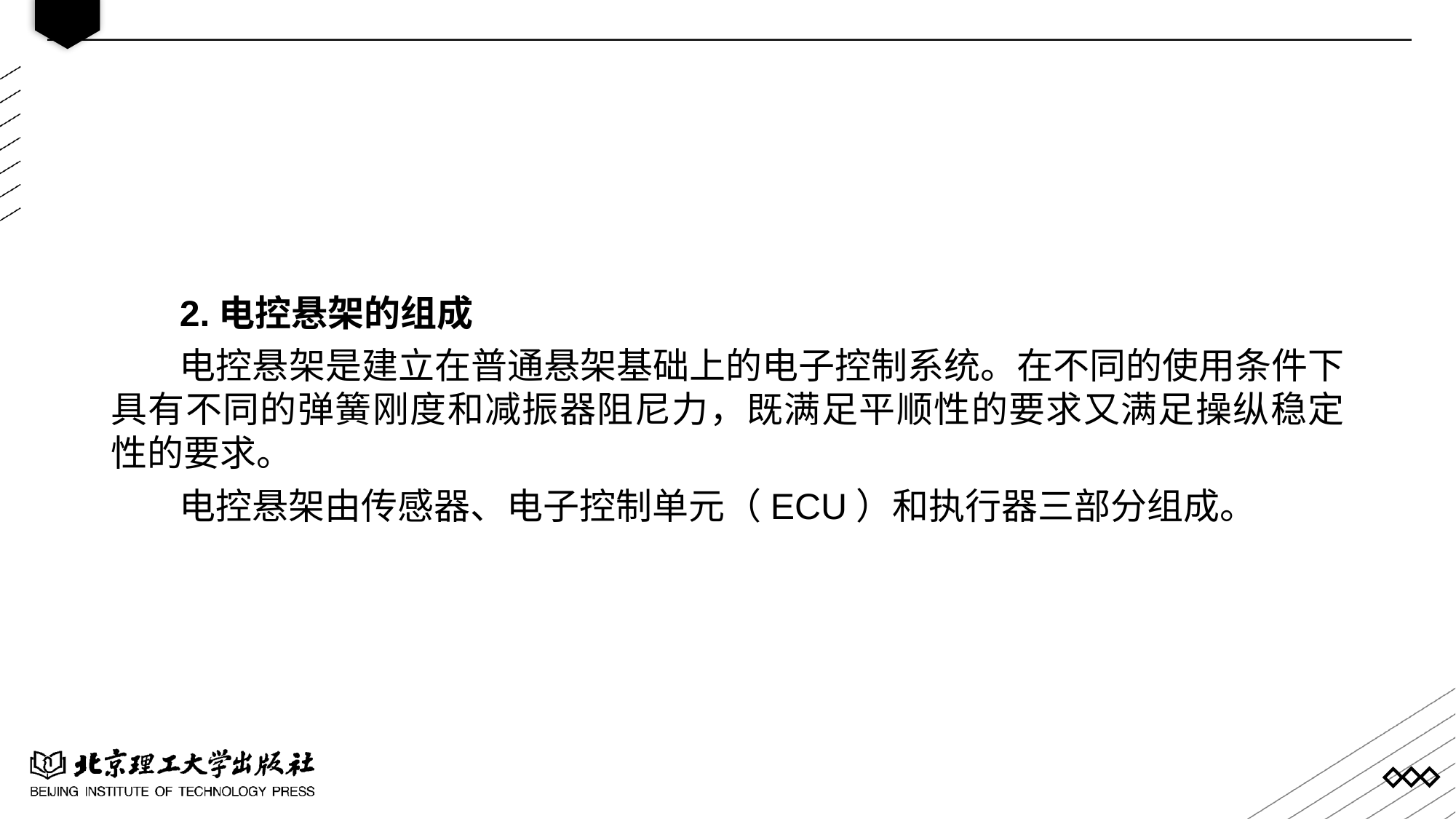

2.电控悬架的组成
电控悬架是建立在普通悬架基础上的电子控制系统。在不同的使用条件下具有不同的弹簧刚度和减振器阻尼力，既满足平顺性的要求又满足操纵稳定性的要求。
电控悬架由传感器、电子控制单元（ECU）和执行器三部分组成。